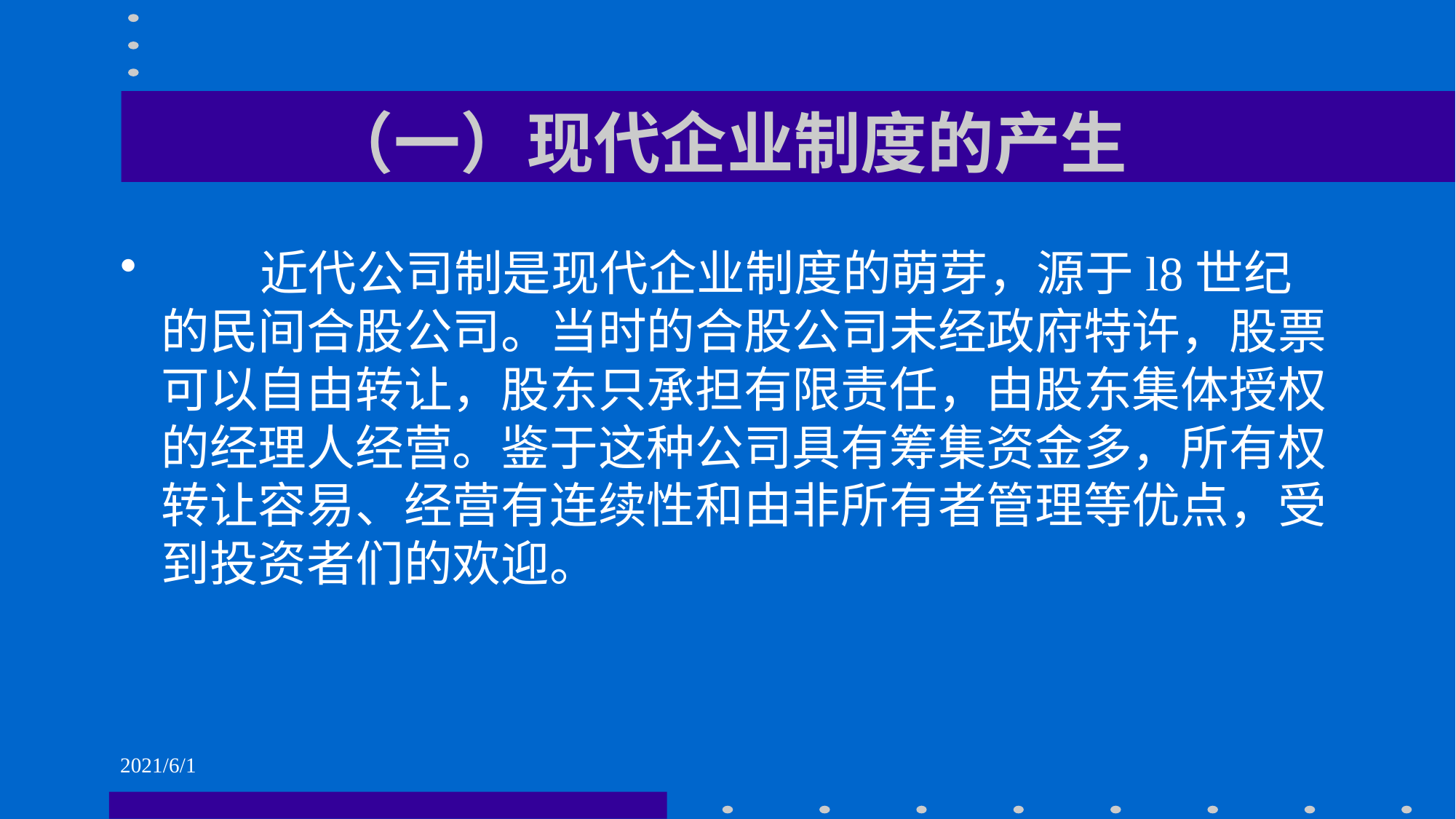

# （一）现代企业制度的产生
        近代公司制是现代企业制度的萌芽，源于l8世纪的民间合股公司。当时的合股公司未经政府特许，股票可以自由转让，股东只承担有限责任，由股东集体授权的经理人经营。鉴于这种公司具有筹集资金多，所有权转让容易、经营有连续性和由非所有者管理等优点，受到投资者们的欢迎。
2021/6/1